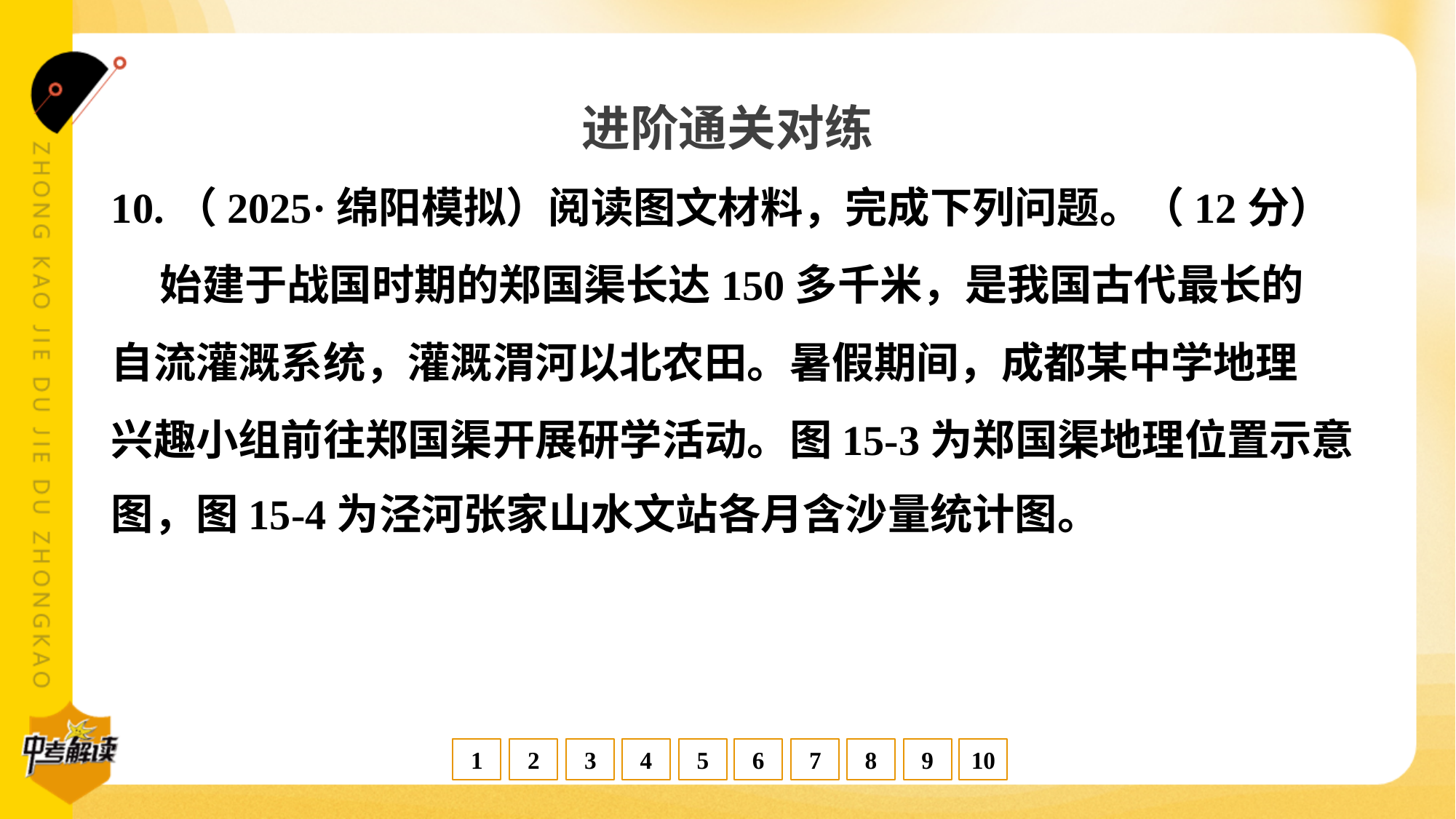

进阶通关对练
10.（2025·绵阳模拟）阅读图文材料，完成下列问题。（12分）
    始建于战国时期的郑国渠长达150多千米，是我国古代最长的
自流灌溉系统，灌溉渭河以北农田。暑假期间，成都某中学地理
兴趣小组前往郑国渠开展研学活动。图15-3为郑国渠地理位置示意
图，图15-4为泾河张家山水文站各月含沙量统计图。